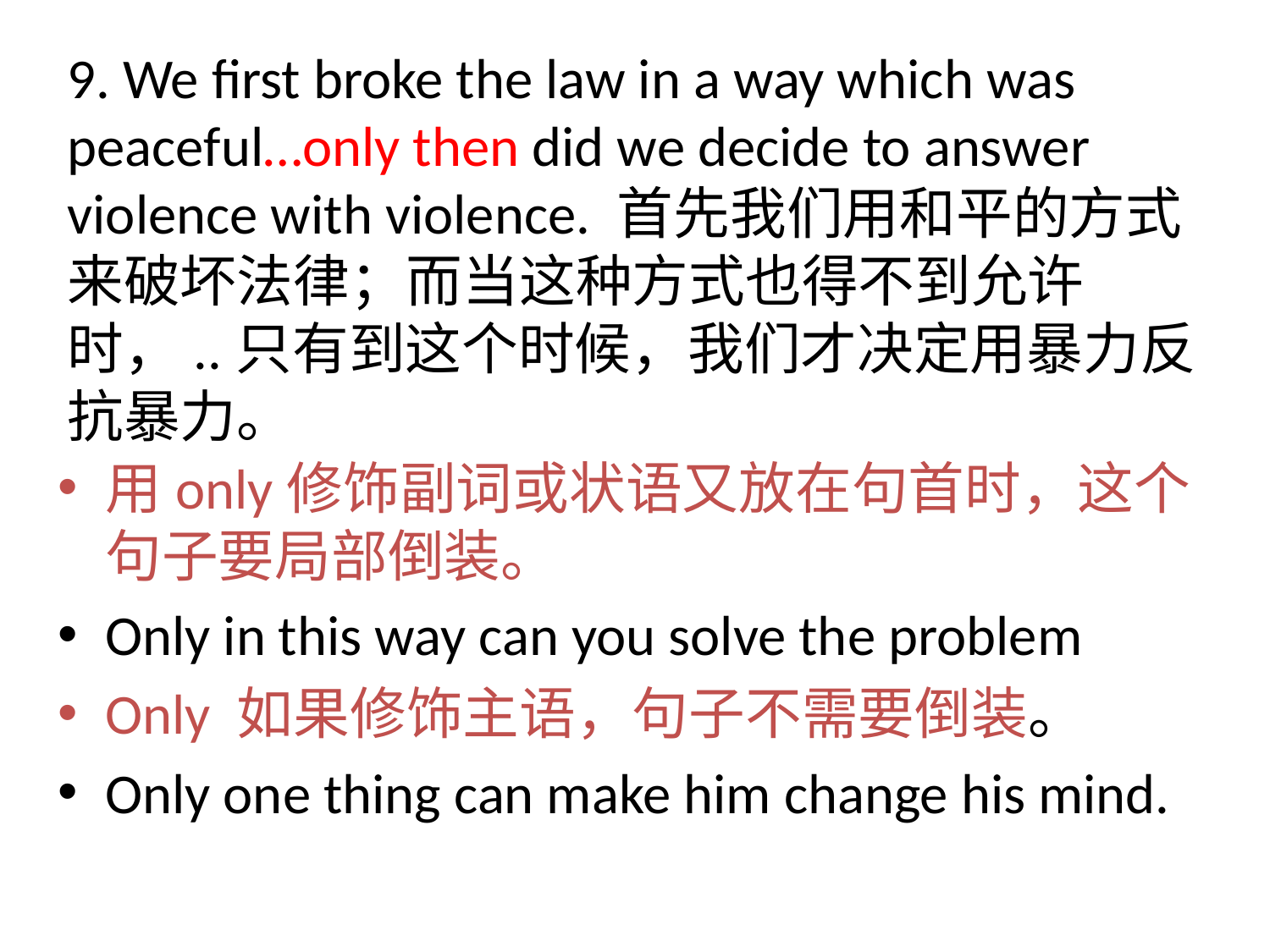

9. We first broke the law in a way which was peaceful…only then did we decide to answer violence with violence. 首先我们用和平的方式来破坏法律；而当这种方式也得不到允许时，..只有到这个时候，我们才决定用暴力反抗暴力。
用only修饰副词或状语又放在句首时，这个句子要局部倒装。
Only in this way can you solve the problem
Only 如果修饰主语，句子不需要倒装。
Only one thing can make him change his mind.